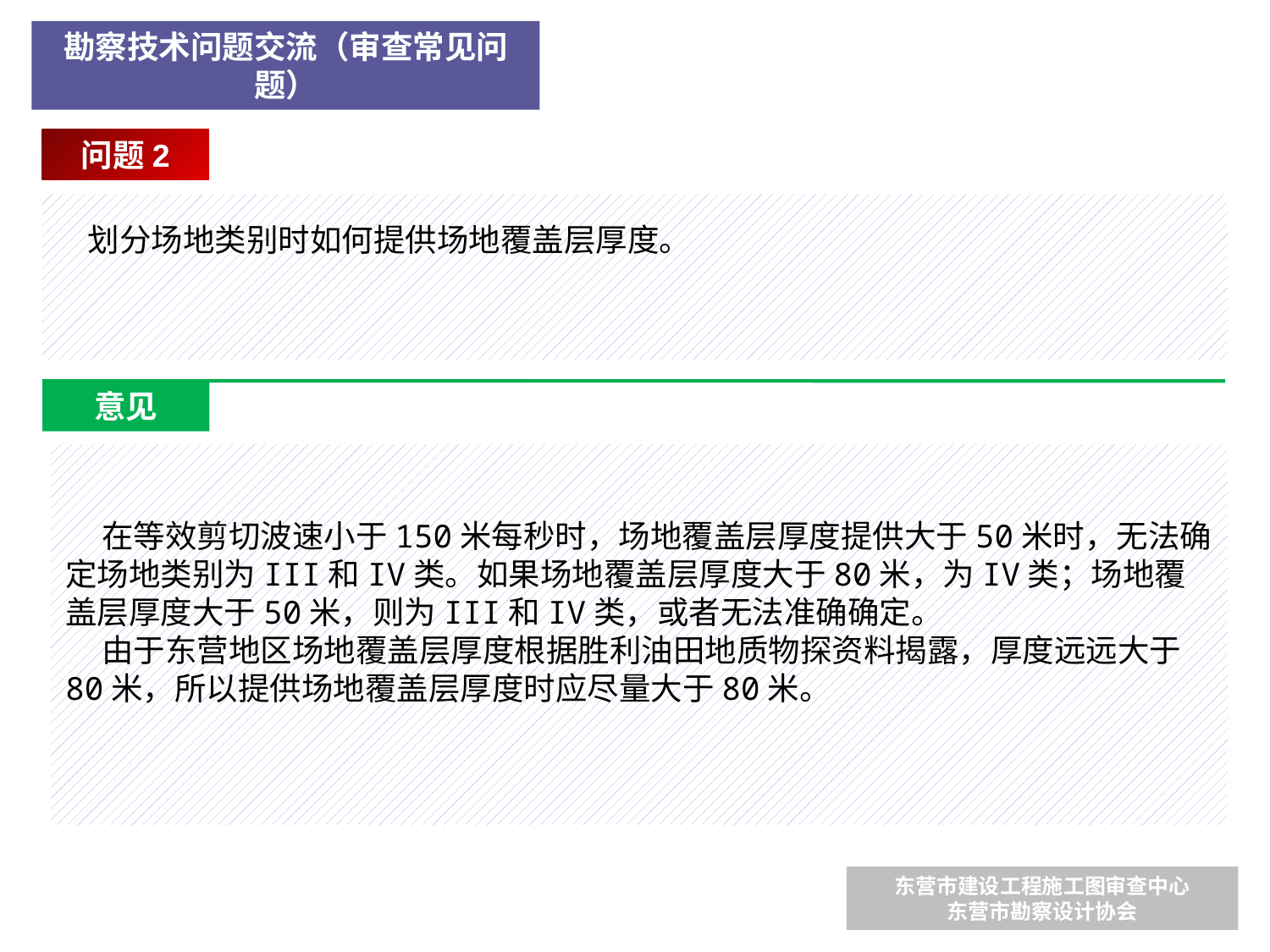

勘察技术问题交流（审查常见问题）
问题2

     划分场地类别时如何提供场地覆盖层厚度。
意见

    在等效剪切波速小于150米每秒时，场地覆盖层厚度提供大于50米时，无法确定场地类别为III和IV类。如果场地覆盖层厚度大于80米，为IV类；场地覆盖层厚度大于50米，则为III和IV类，或者无法准确确定。
    由于东营地区场地覆盖层厚度根据胜利油田地质物探资料揭露，厚度远远大于80米，所以提供场地覆盖层厚度时应尽量大于80米。
东营市建设工程施工图审查中心
东营市勘察设计协会